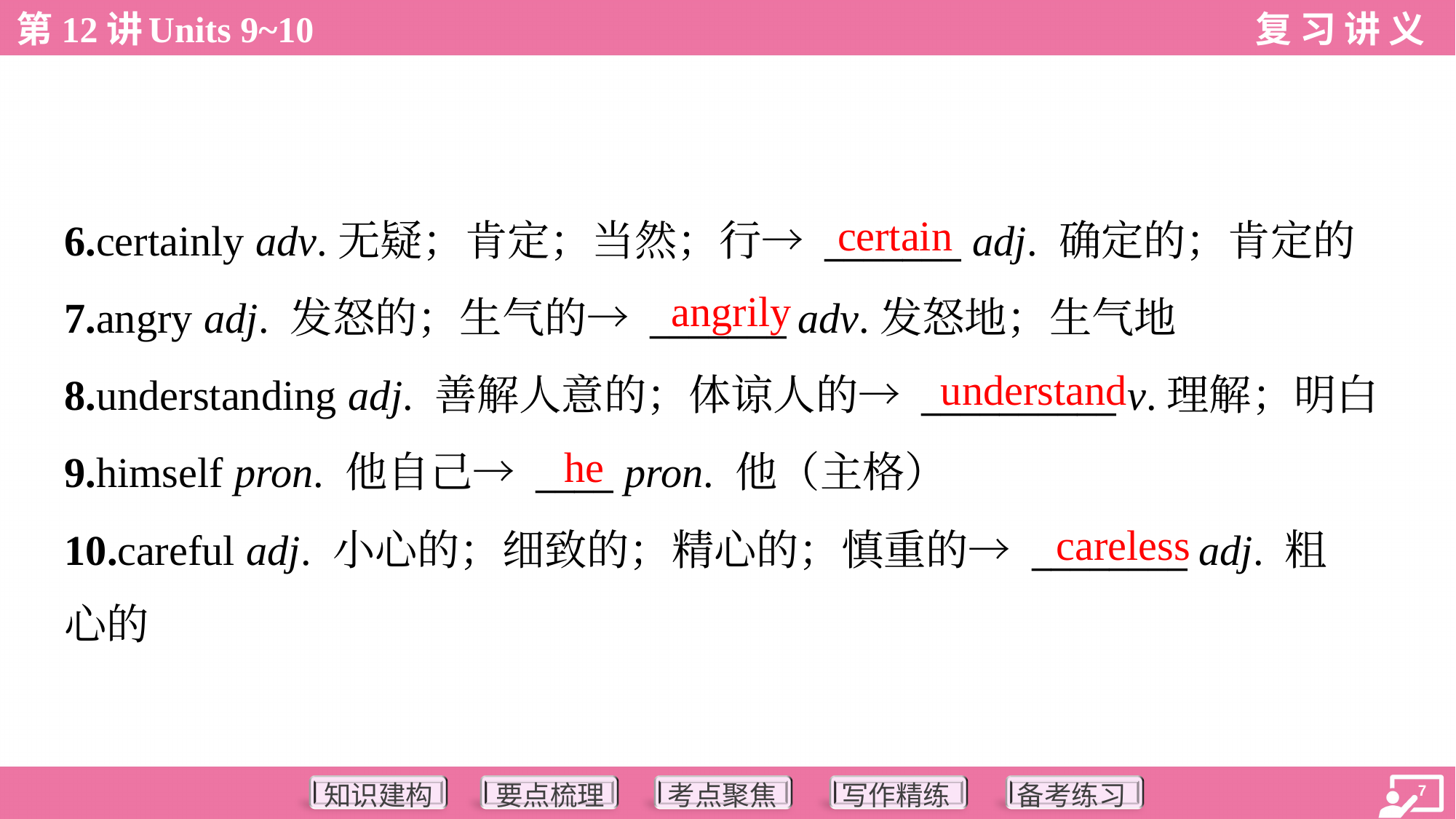

certain
6.certainly adv.无疑；肯定；当然；行→ _______ adj. 确定的；肯定的
7.angry adj. 发怒的；生气的→ _______ adv.发怒地；生气地
8.understanding adj. 善解人意的；体谅人的→ __________ v.理解；明白
9.himself pron. 他自己→ ____ pron. 他（主格）
10.careful adj. 小心的；细致的；精心的；慎重的→ ________ adj. 粗
心的
angrily
understand
he
careless